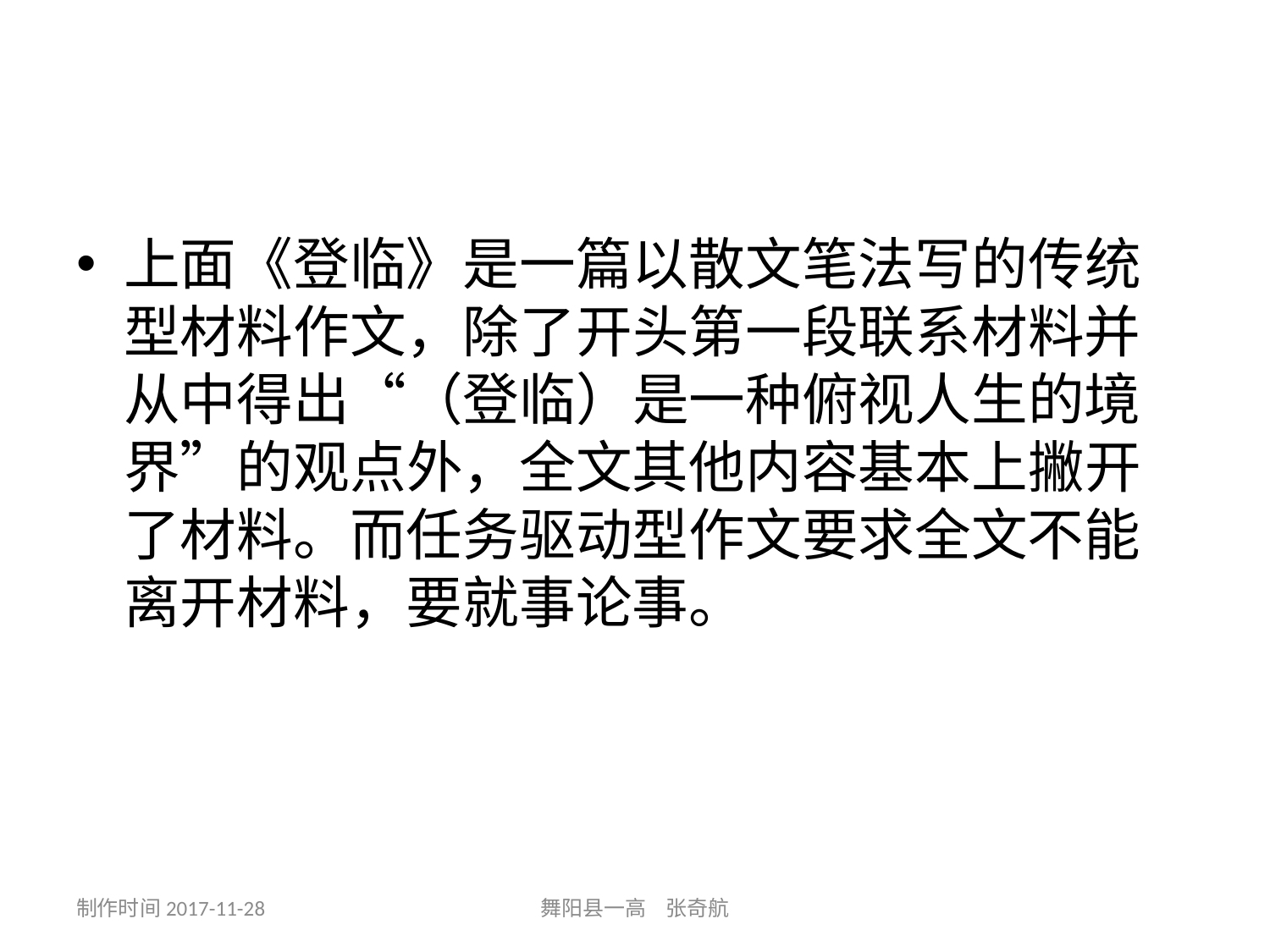

上面《登临》是一篇以散文笔法写的传统型材料作文，除了开头第一段联系材料并从中得出“（登临）是一种俯视人生的境界”的观点外，全文其他内容基本上撇开了材料。而任务驱动型作文要求全文不能离开材料，要就事论事。
制作时间2017-11-28
舞阳县一高   张奇航